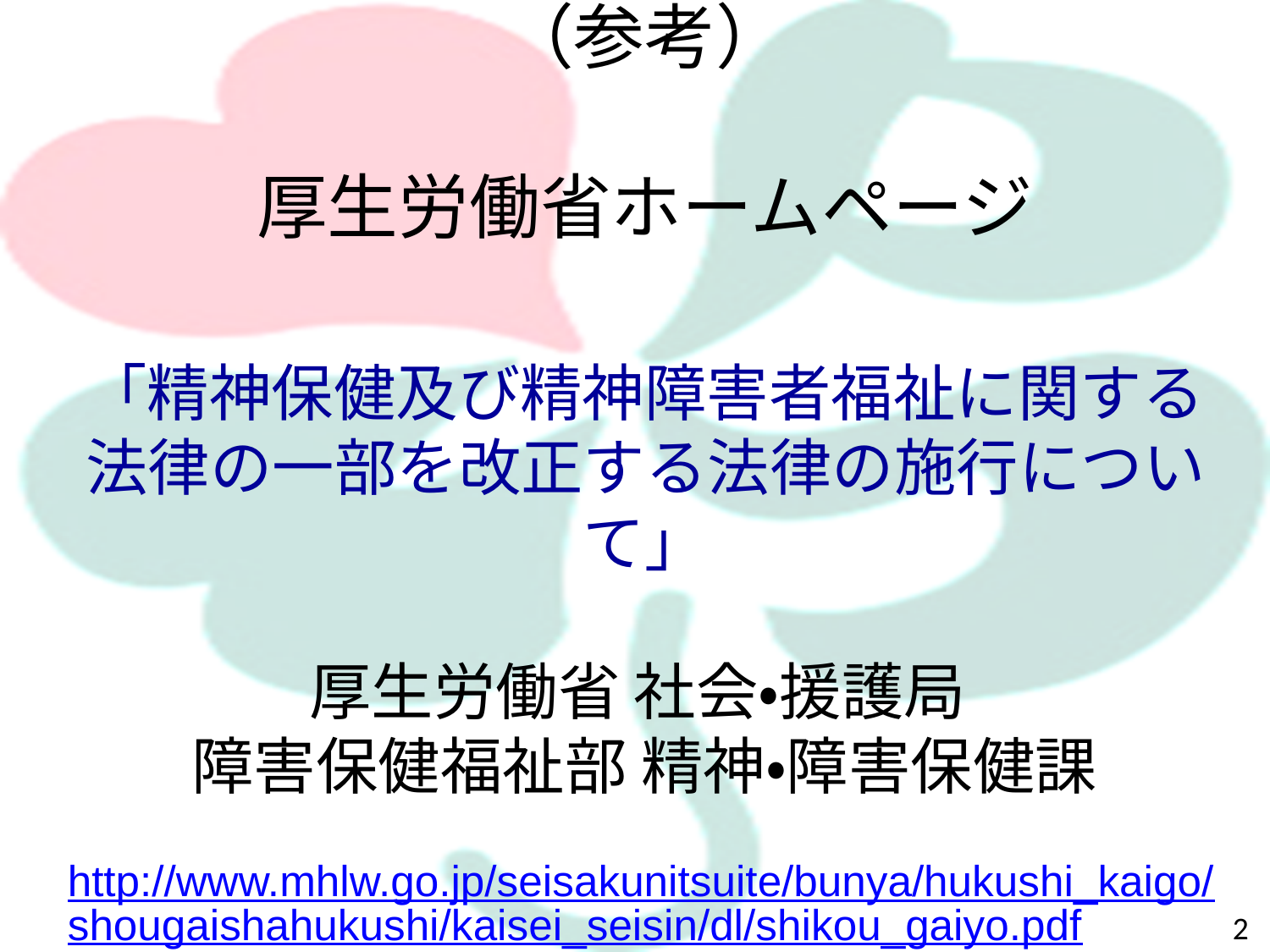

（参考）

厚生労働省ホームページ

「精神保健及び精神障害者福祉に関する法律の一部を改正する法律の施行について」

厚生労働省 社会・援護局
障害保健福祉部 精神・障害保健課

http://www.mhlw.go.jp/seisakunitsuite/bunya/hukushi_kaigo/shougaishahukushi/kaisei_seisin/dl/shikou_gaiyo.pdf

2